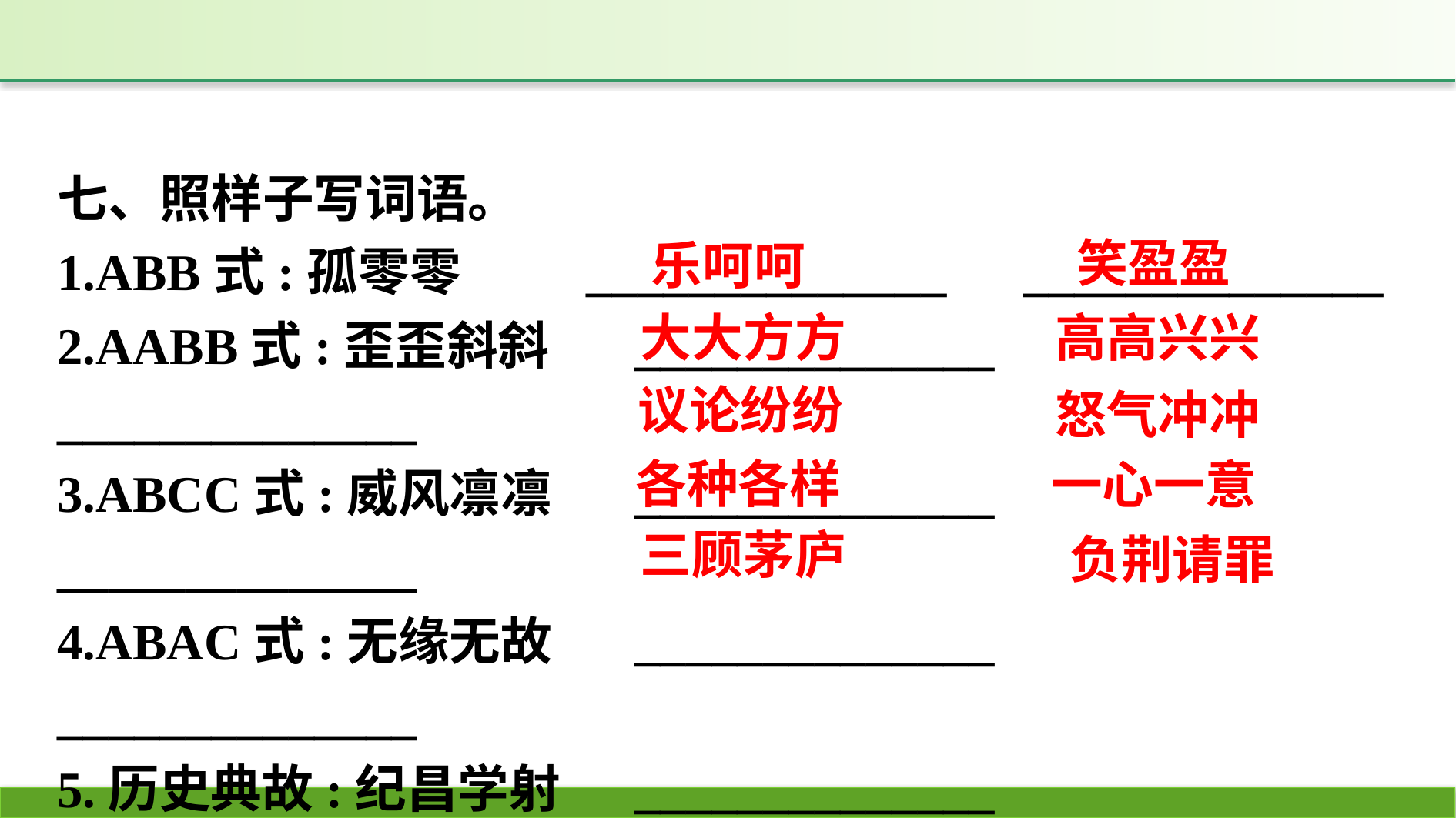

七、照样子写词语。
1.ABB式:孤零零　	______________　______________
2.AABB式:歪歪斜斜　	______________　______________
3.ABCC式:威风凛凛　	______________　______________
4.ABAC式:无缘无故　	______________　______________
5.历史典故:纪昌学射　	______________　______________
笑盈盈
乐呵呵
高高兴兴
大大方方
议论纷纷
怒气冲冲
各种各样
一心一意
三顾茅庐
负荆请罪